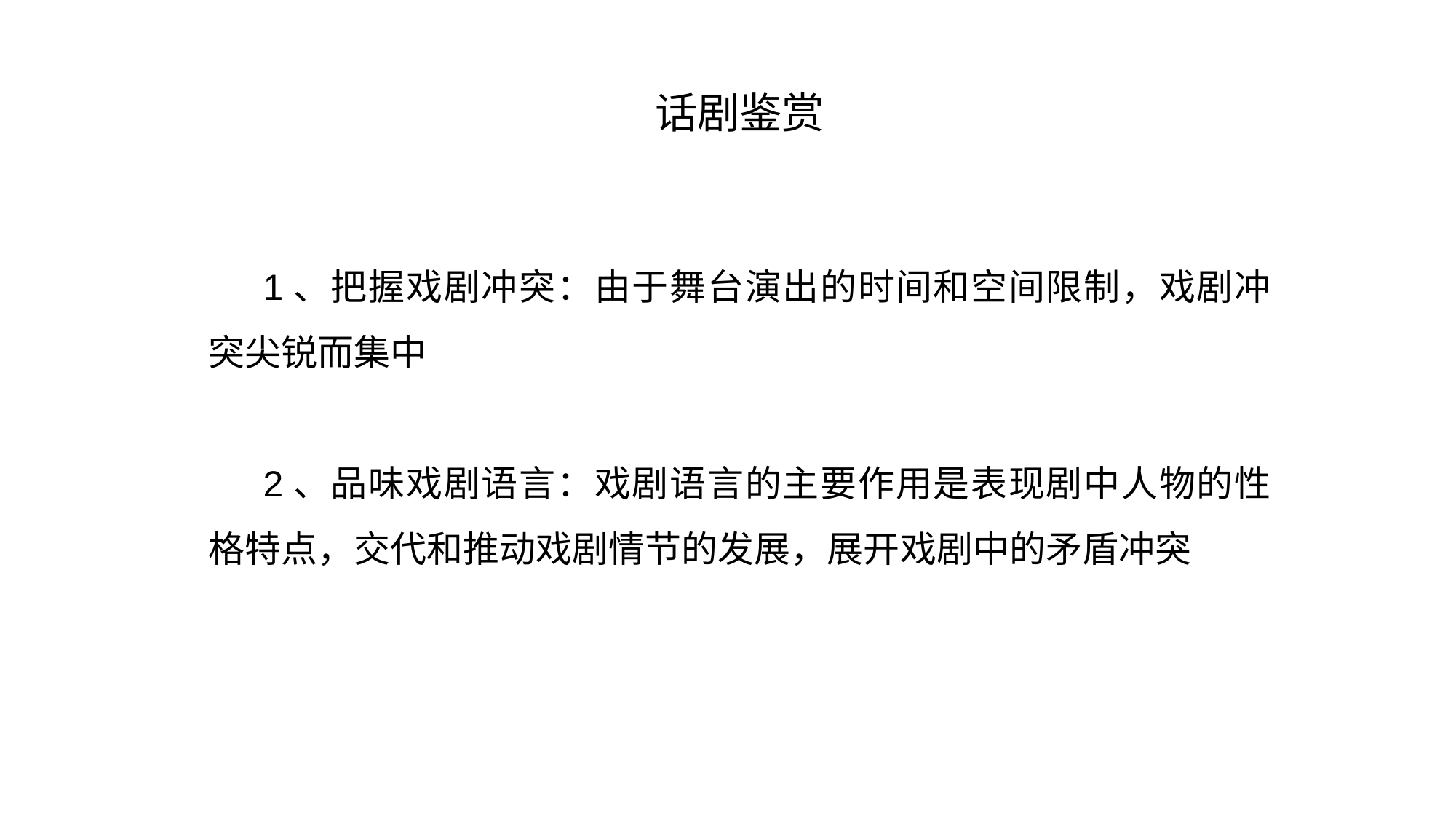

话剧鉴赏

1、把握戏剧冲突：由于舞台演出的时间和空间限制，戏剧冲突尖锐而集中

2、品味戏剧语言：戏剧语言的主要作用是表现剧中人物的性格特点，交代和推动戏剧情节的发展，展开戏剧中的矛盾冲突